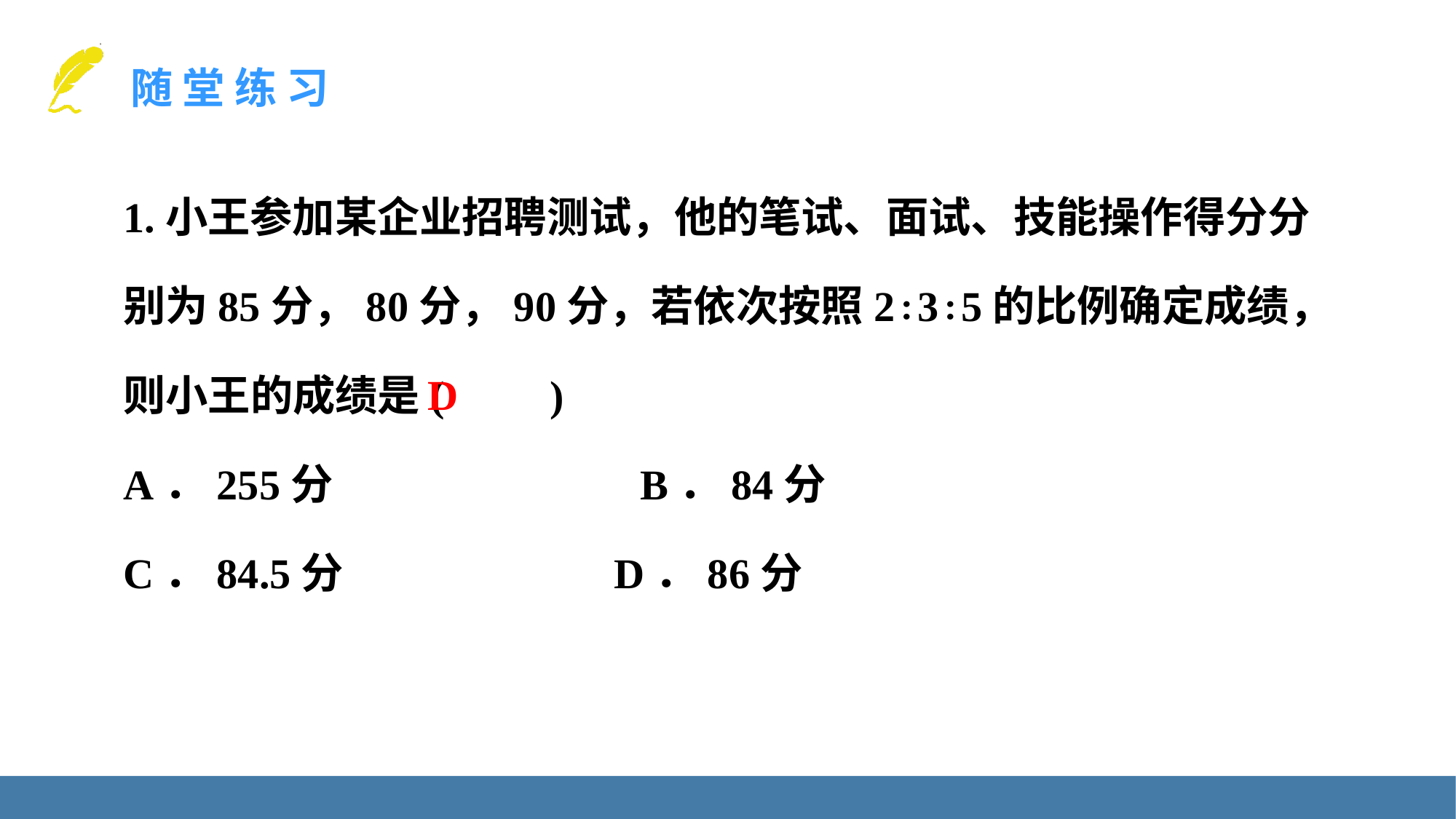

1.小王参加某企业招聘测试，他的笔试、面试、技能操作得分分别为85分，80分，90分，若依次按照2∶3∶5的比例确定成绩，则小王的成绩是(　　)
A．255分　　　　　　　B．84分
C．84.5分                           D．86分
D